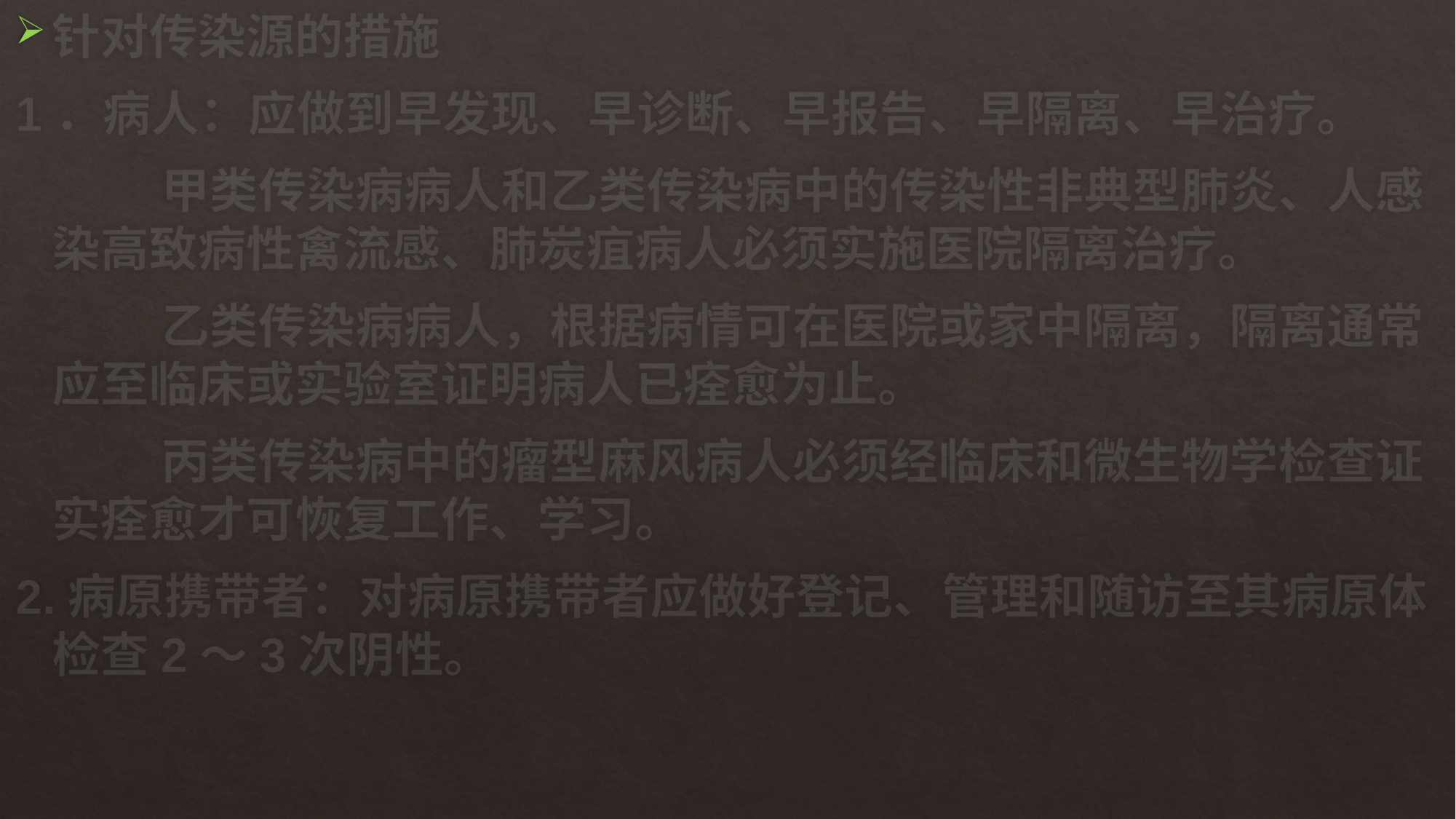

针对传染源的措施
1．病人：应做到早发现、早诊断、早报告、早隔离、早治疗。
　　　甲类传染病病人和乙类传染病中的传染性非典型肺炎、人感染高致病性禽流感、肺炭疽病人必须实施医院隔离治疗。
　　　乙类传染病病人，根据病情可在医院或家中隔离，隔离通常应至临床或实验室证明病人已痊愈为止。
　　　丙类传染病中的瘤型麻风病人必须经临床和微生物学检查证实痊愈才可恢复工作、学习。
2.病原携带者：对病原携带者应做好登记、管理和随访至其病原体检查2～3次阴性。